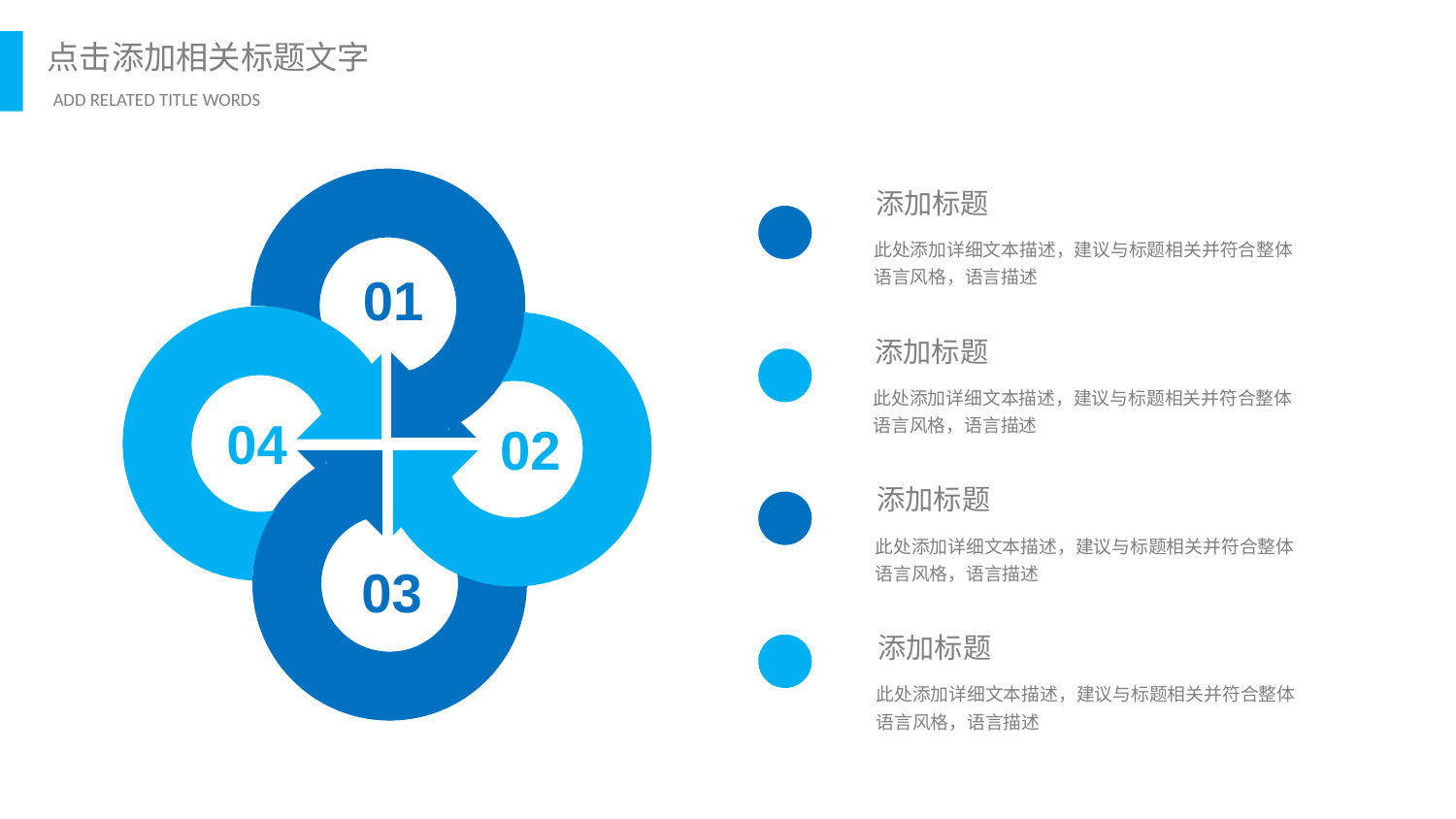

01
添加标题
此处添加详细文本描述，建议与标题相关并符合整体语言风格，语言描述

04

02
添加标题
此处添加详细文本描述，建议与标题相关并符合整体语言风格，语言描述

03
添加标题
此处添加详细文本描述，建议与标题相关并符合整体语言风格，语言描述

添加标题
此处添加详细文本描述，建议与标题相关并符合整体语言风格，语言描述